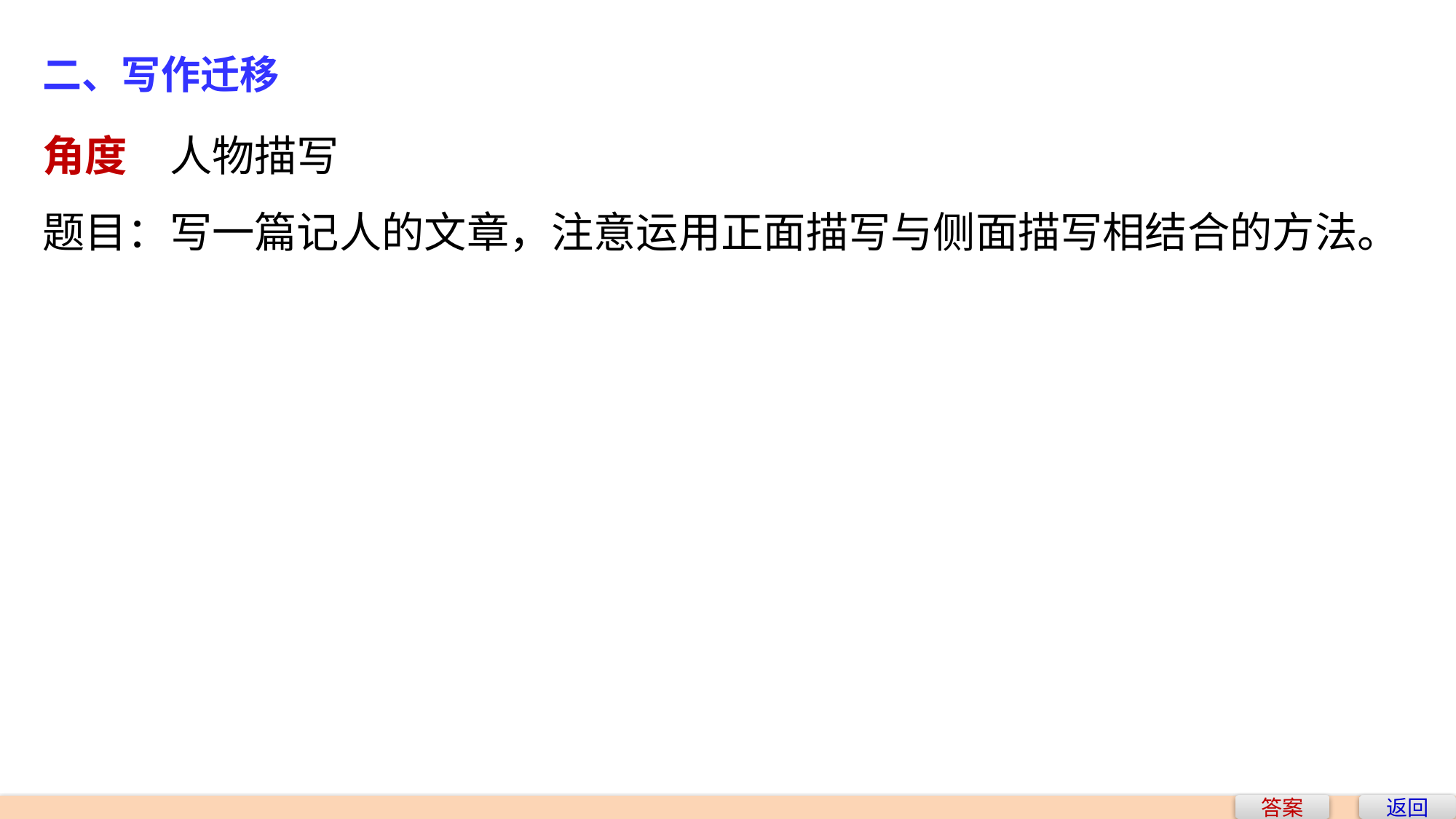

二、写作迁移
角度　人物描写
题目：写一篇记人的文章，注意运用正面描写与侧面描写相结合的方法。
答案
返回